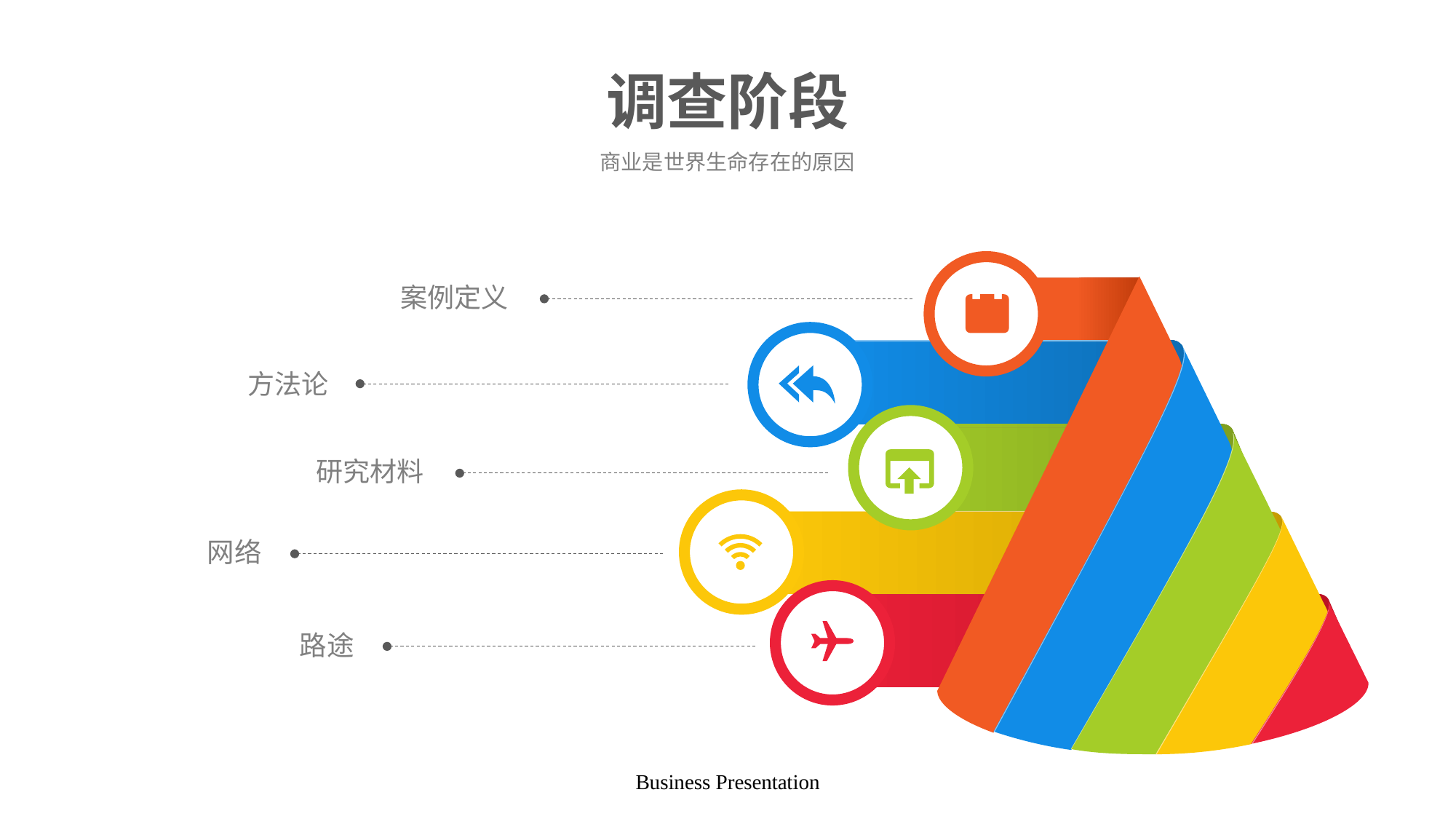

# 调查阶段
商业是世界生命存在的原因

案例定义
方法论
               研究材料
网络
路途
Business Presentation
31